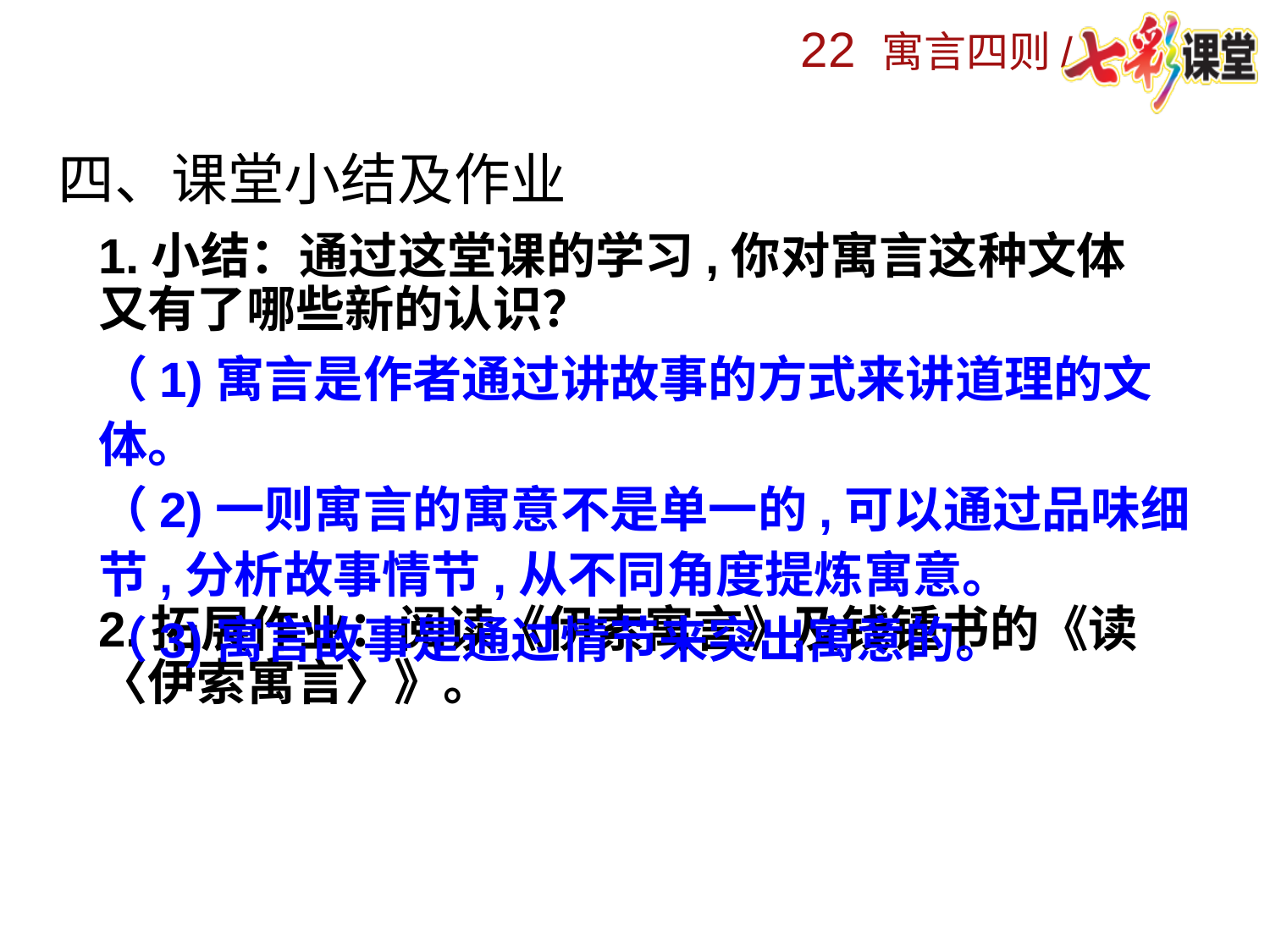

四、课堂小结及作业
1.小结：通过这堂课的学习,你对寓言这种文体又有了哪些新的认识？

2.拓展作业：阅读《伊索寓言》及钱锺书的《读〈伊索寓言〉》。
（1)寓言是作者通过讲故事的方式来讲道理的文体。
（2)一则寓言的寓意不是单一的,可以通过品味细节,分析故事情节,从不同角度提炼寓意。
（3)寓言故事是通过情节来突出寓意的。